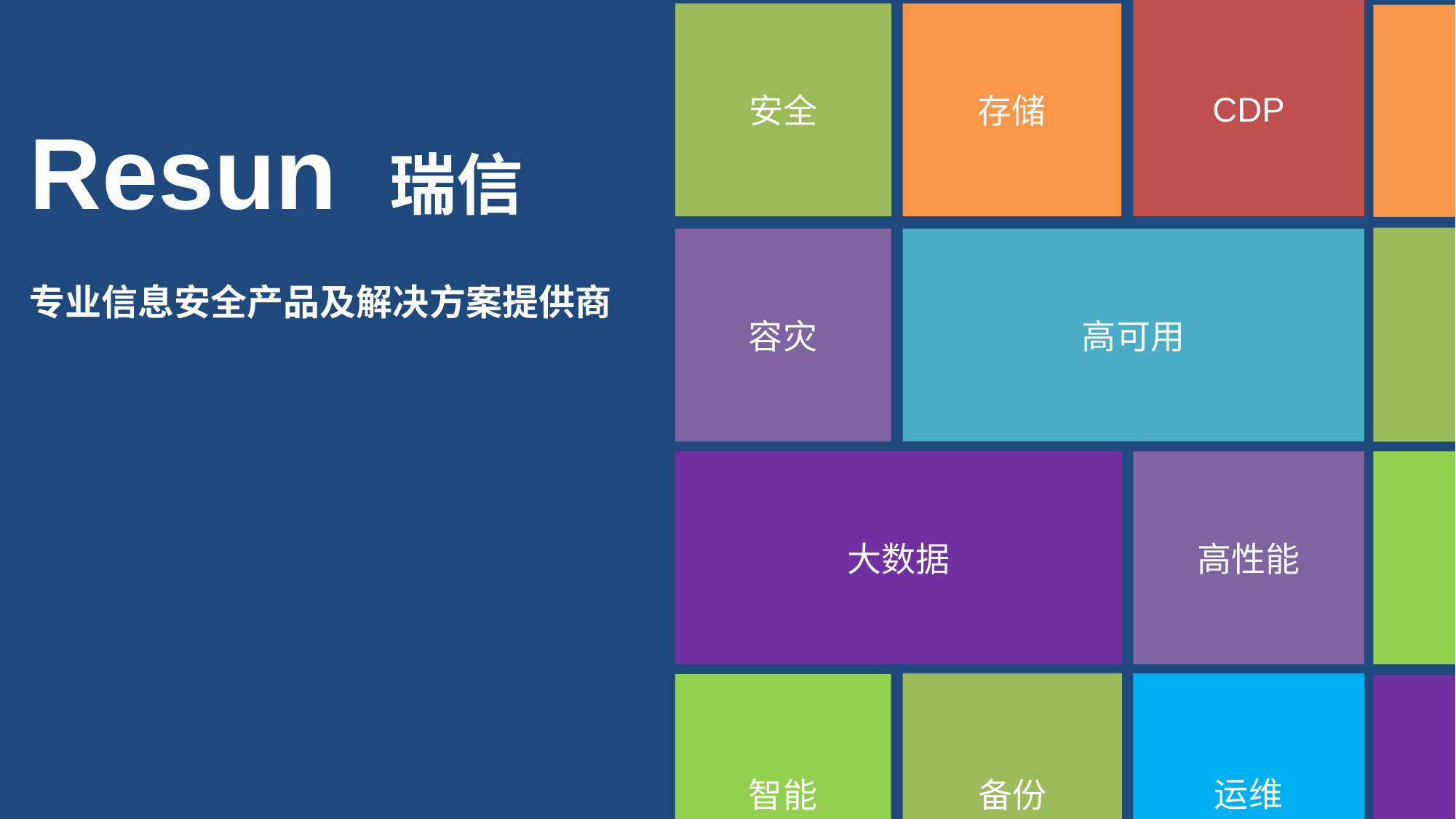

CDP
存储
安全

Resun 瑞信

容灾
高可用
专业信息安全产品及解决方案提供商
大数据
高性能

备份
运维
智能